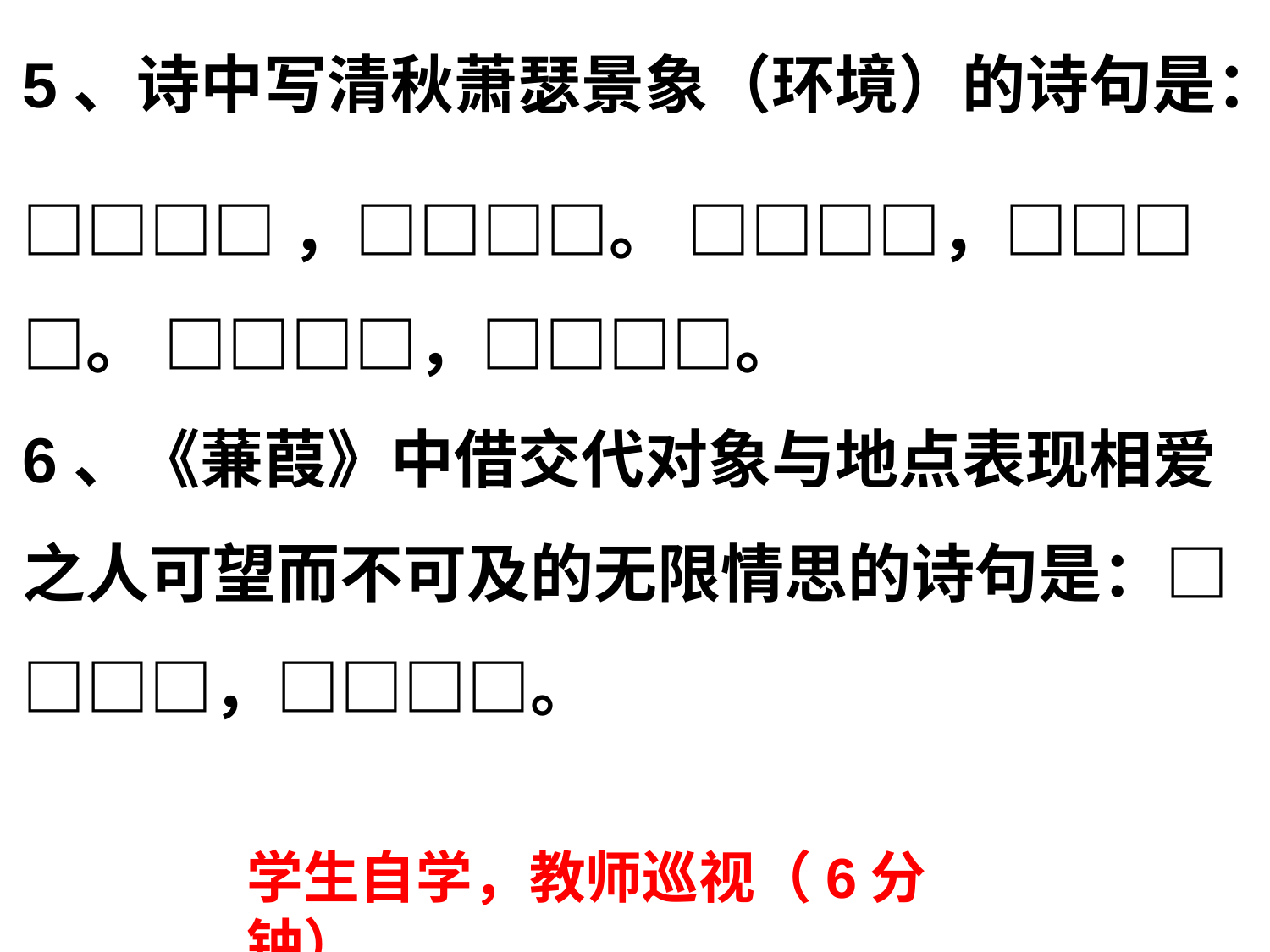

5、诗中写清秋萧瑟景象（环境）的诗句是：
□□□□，□□□□。 □□□□，□□□□。 □□□□，□□□□。
6、《蒹葭》中借交代对象与地点表现相爱之人可望而不可及的无限情思的诗句是：□□□□，□□□□。
学生自学，教师巡视（6分钟）